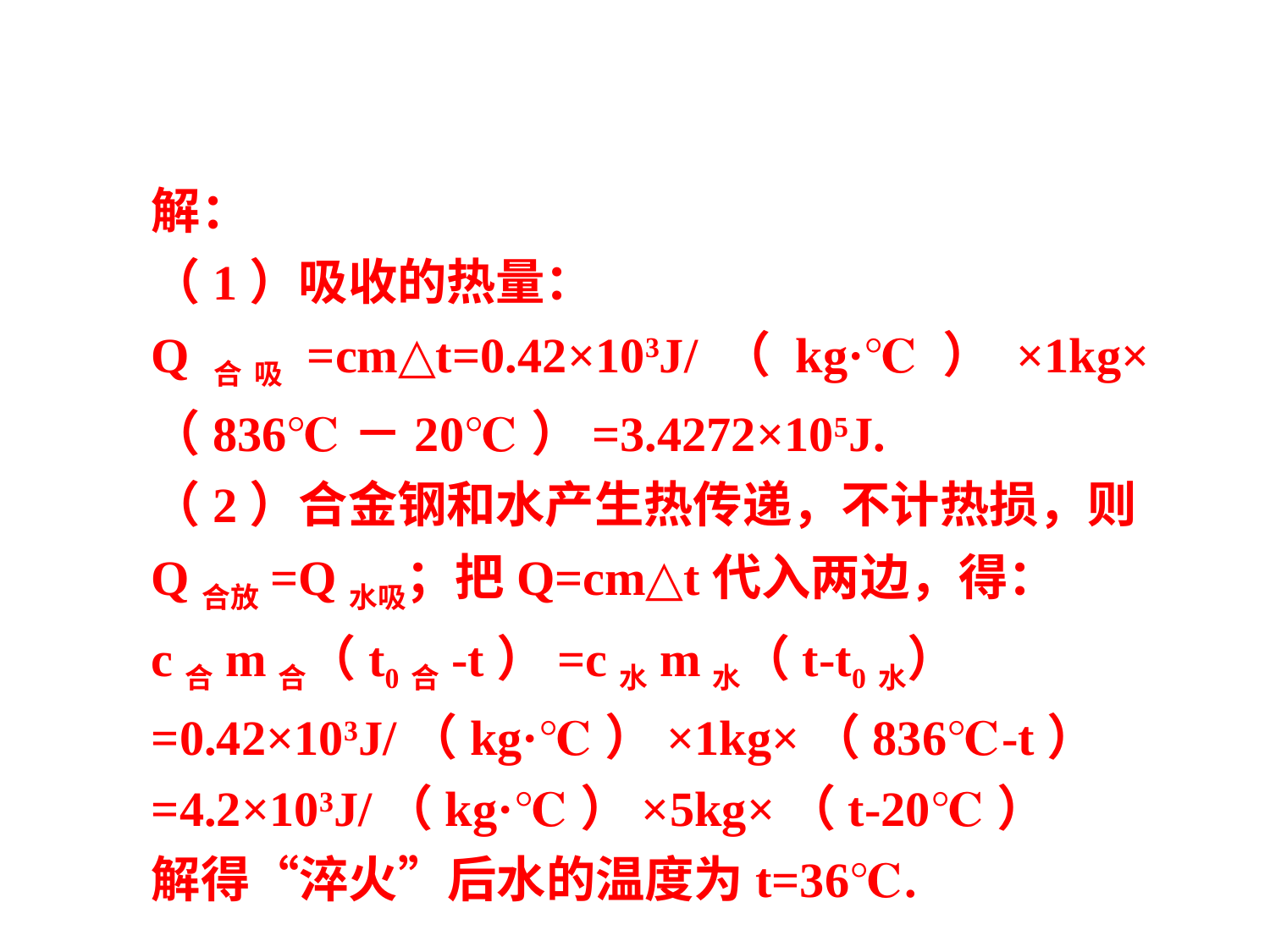

解：
（1）吸收的热量：
Q合吸=cm△t=0.42×103J/（kg·℃）×1kg×（836℃－20℃）=3.4272×105J.
（2）合金钢和水产生热传递，不计热损，则
Q合放=Q水吸；把Q=cm△t代入两边，得：
c合m合（t0合-t）=c水m水（t-t0水）
=0.42×103J/（kg·℃）×1kg×（836℃-t）
=4.2×103J/（kg·℃）×5kg×（t-20℃）
解得“淬火”后水的温度为t=36℃.